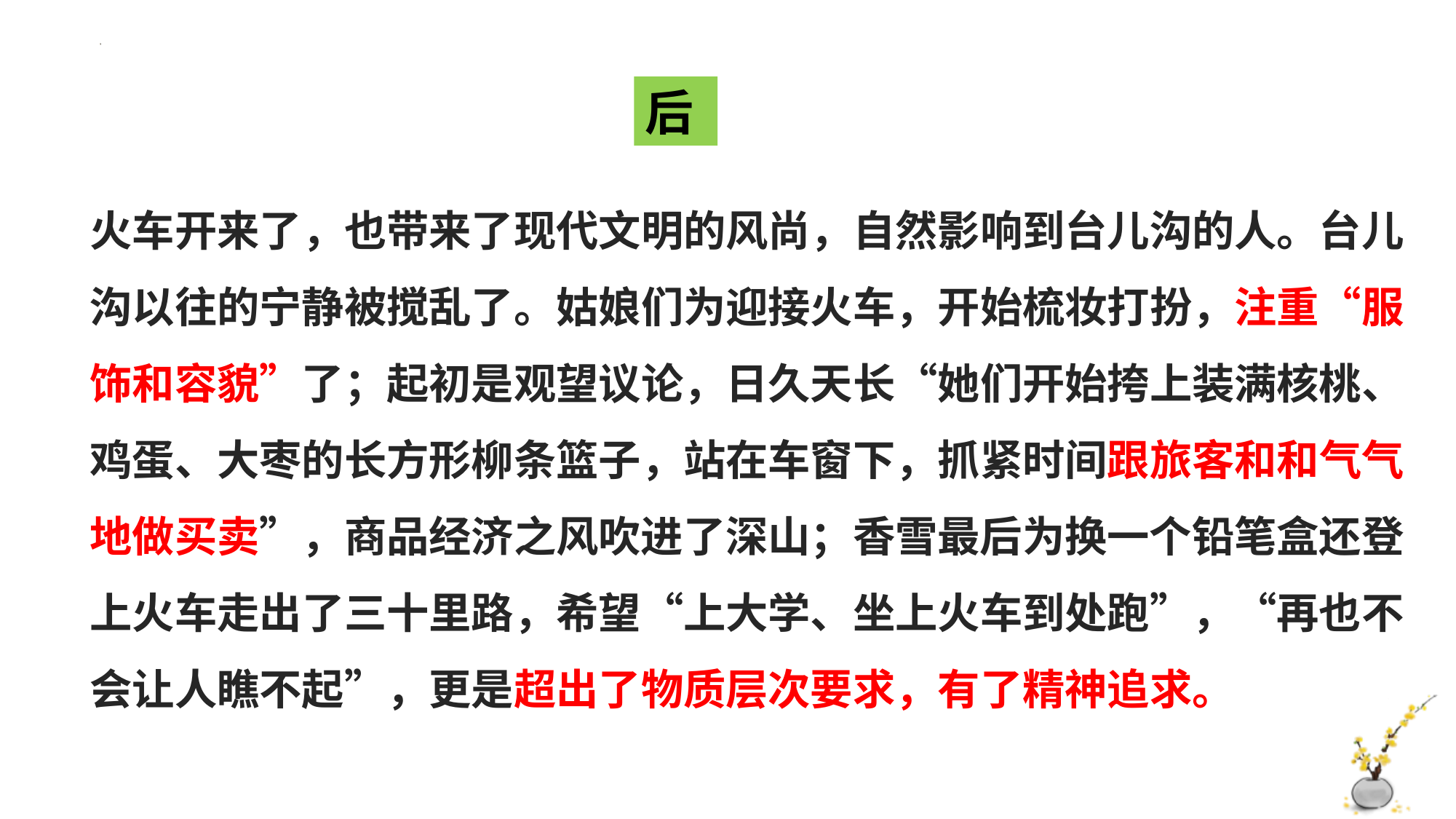

后
火车开来了，也带来了现代文明的风尚，自然影响到台儿沟的人。台儿沟以往的宁静被搅乱了。姑娘们为迎接火车，开始梳妆打扮，注重“服饰和容貌”了；起初是观望议论，日久天长“她们开始挎上装满核桃、鸡蛋、大枣的长方形柳条篮子，站在车窗下，抓紧时间跟旅客和和气气地做买卖”，商品经济之风吹进了深山；香雪最后为换一个铅笔盒还登上火车走出了三十里路，希望“上大学、坐上火车到处跑”，“再也不会让人瞧不起”，更是超出了物质层次要求，有了精神追求。